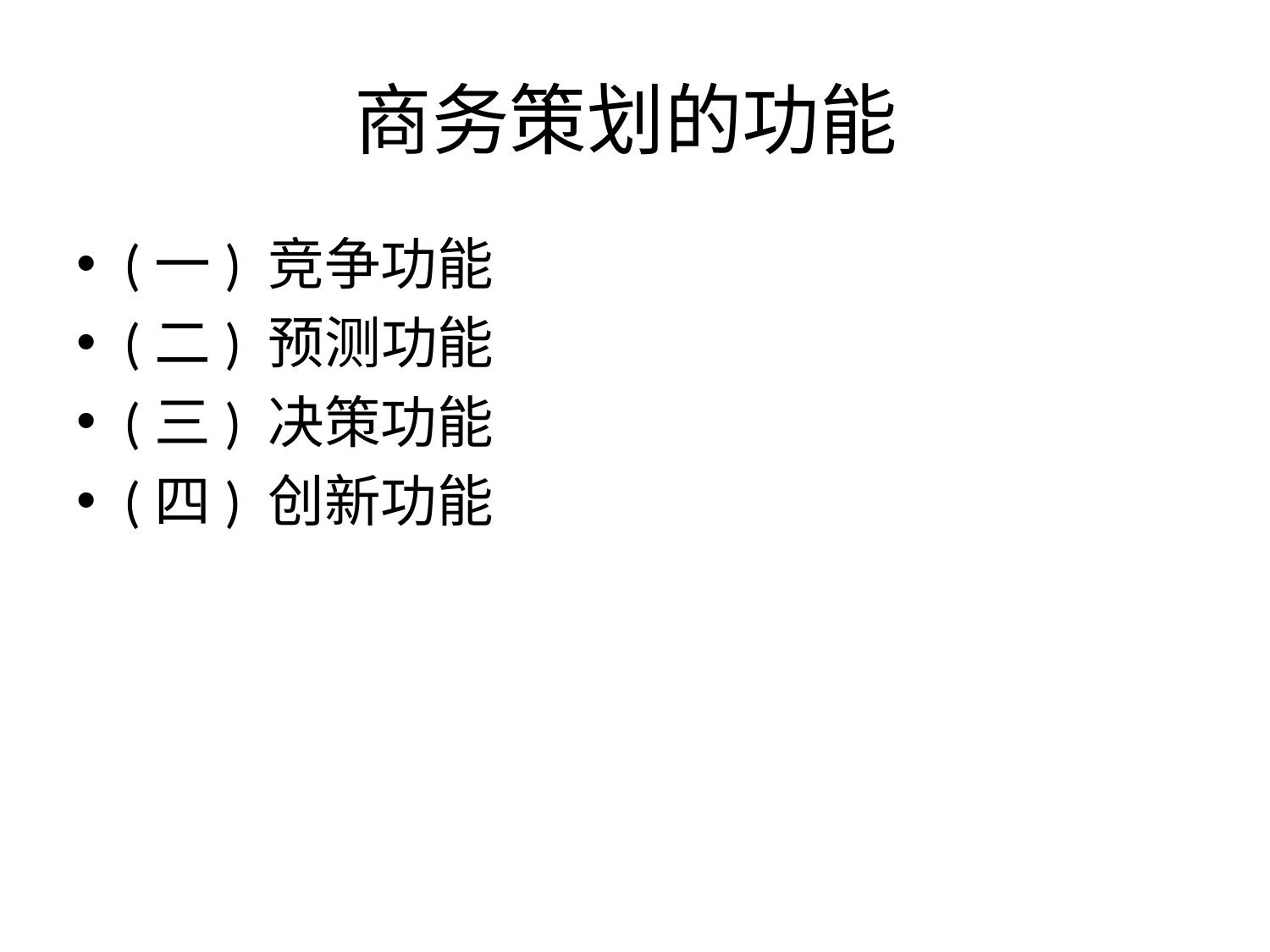

# 商务策划的功能
(一) 竞争功能
(二) 预测功能
(三) 决策功能
(四) 创新功能